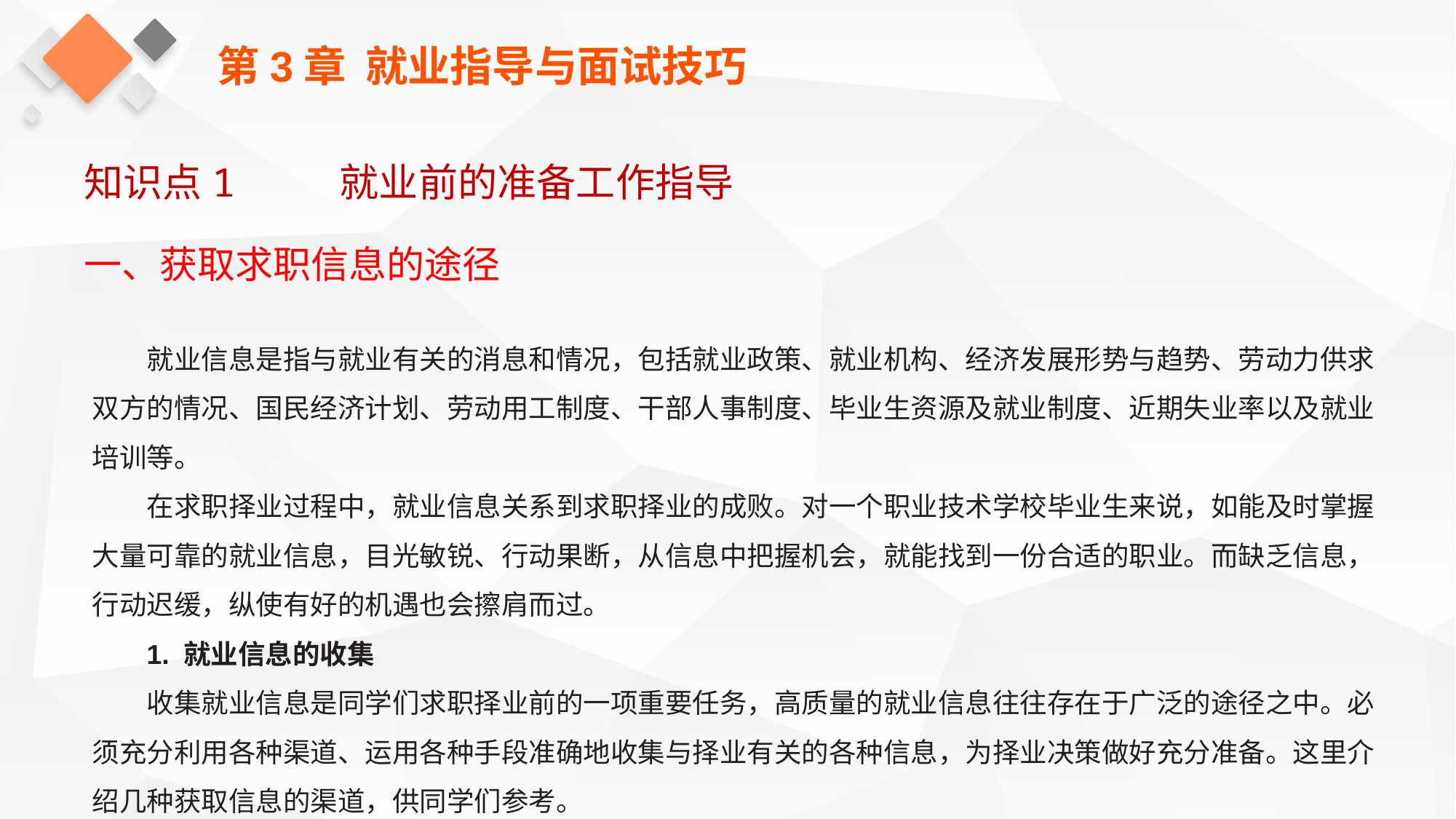

第3章  就业指导与面试技巧
知识点1    就业前的准备工作指导
一、获取求职信息的途径
就业信息是指与就业有关的消息和情况，包括就业政策、就业机构、经济发展形势与趋势、劳动力供求双方的情况、国民经济计划、劳动用工制度、干部人事制度、毕业生资源及就业制度、近期失业率以及就业培训等。
在求职择业过程中，就业信息关系到求职择业的成败。对一个职业技术学校毕业生来说，如能及时掌握大量可靠的就业信息，目光敏锐、行动果断，从信息中把握机会，就能找到一份合适的职业。而缺乏信息，行动迟缓，纵使有好的机遇也会擦肩而过。
1. 就业信息的收集
收集就业信息是同学们求职择业前的一项重要任务，高质量的就业信息往往存在于广泛的途径之中。必须充分利用各种渠道、运用各种手段准确地收集与择业有关的各种信息，为择业决策做好充分准备。这里介绍几种获取信息的渠道，供同学们参考。